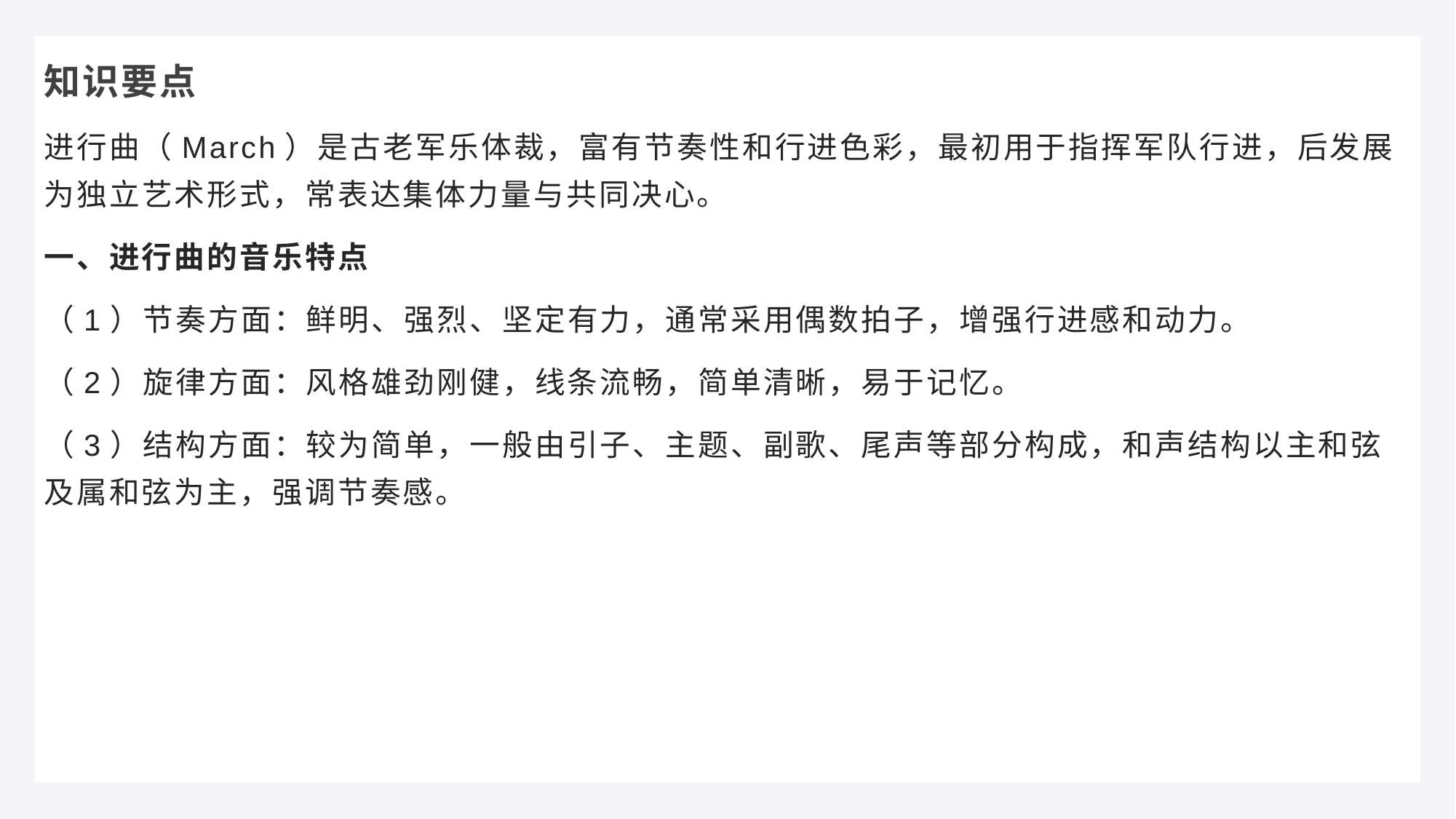

知识要点
进行曲（March）是古老军乐体裁，富有节奏性和行进色彩，最初用于指挥军队行进，后发展为独立艺术形式，常表达集体力量与共同决心。
一、进行曲的音乐特点
（1）节奏方面：鲜明、强烈、坚定有力，通常采用偶数拍子，增强行进感和动力。
（2）旋律方面：风格雄劲刚健，线条流畅，简单清晰，易于记忆。
（3）结构方面：较为简单，一般由引子、主题、副歌、尾声等部分构成，和声结构以主和弦及属和弦为主，强调节奏感。